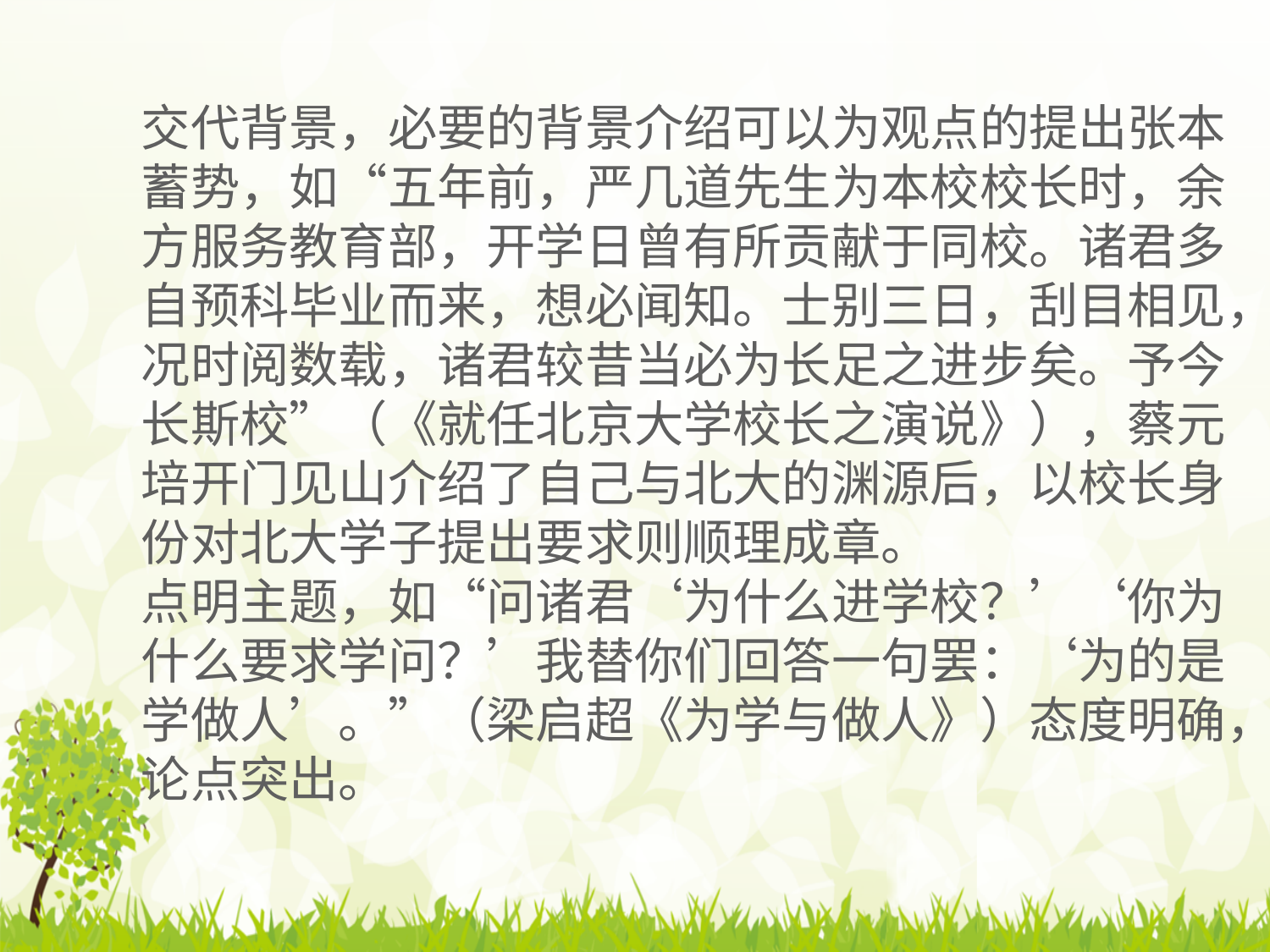

交代背景，必要的背景介绍可以为观点的提出张本蓄势，如“五年前，严几道先生为本校校长时，余方服务教育部，开学日曾有所贡献于同校。诸君多自预科毕业而来，想必闻知。士别三日，刮目相见，况时阅数载，诸君较昔当必为长足之进步矣。予今长斯校”（《就任北京大学校长之演说》），蔡元培开门见山介绍了自己与北大的渊源后，以校长身份对北大学子提出要求则顺理成章。
点明主题，如“问诸君‘为什么进学校？’‘你为什么要求学问？’我替你们回答一句罢：‘为的是学做人’。”（梁启超《为学与做人》）态度明确，论点突出。